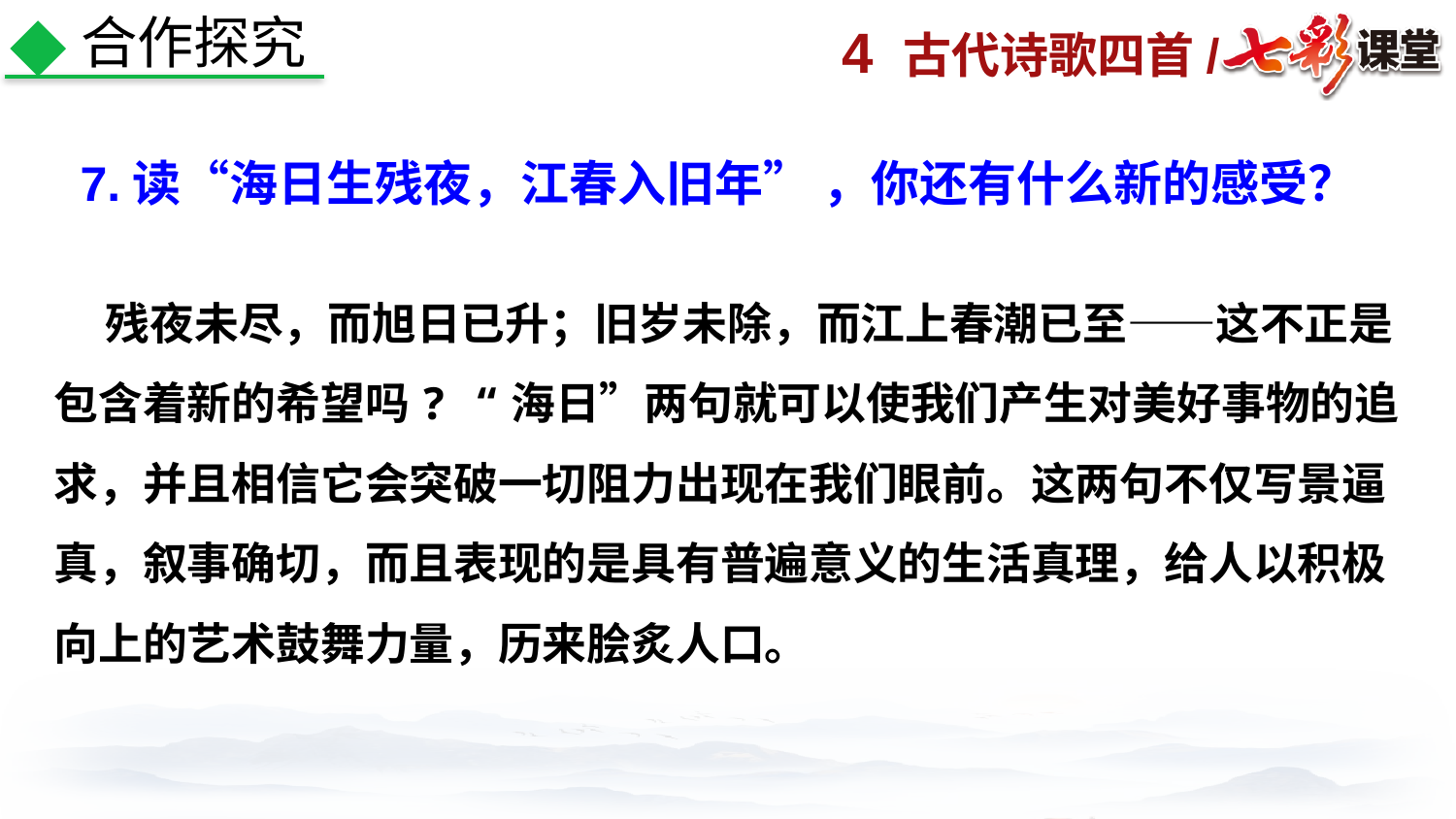

合作探究

7.读“海日生残夜，江春入旧年” ，你还有什么新的感受？
    残夜未尽，而旭日已升；旧岁未除，而江上春潮已至——这不正是包含着新的希望吗? “海日”两句就可以使我们产生对美好事物的追求，并且相信它会突破一切阻力出现在我们眼前。这两句不仅写景逼真，叙事确切，而且表现的是具有普遍意义的生活真理，给人以积极向上的艺术鼓舞力量，历来脍炙人口。